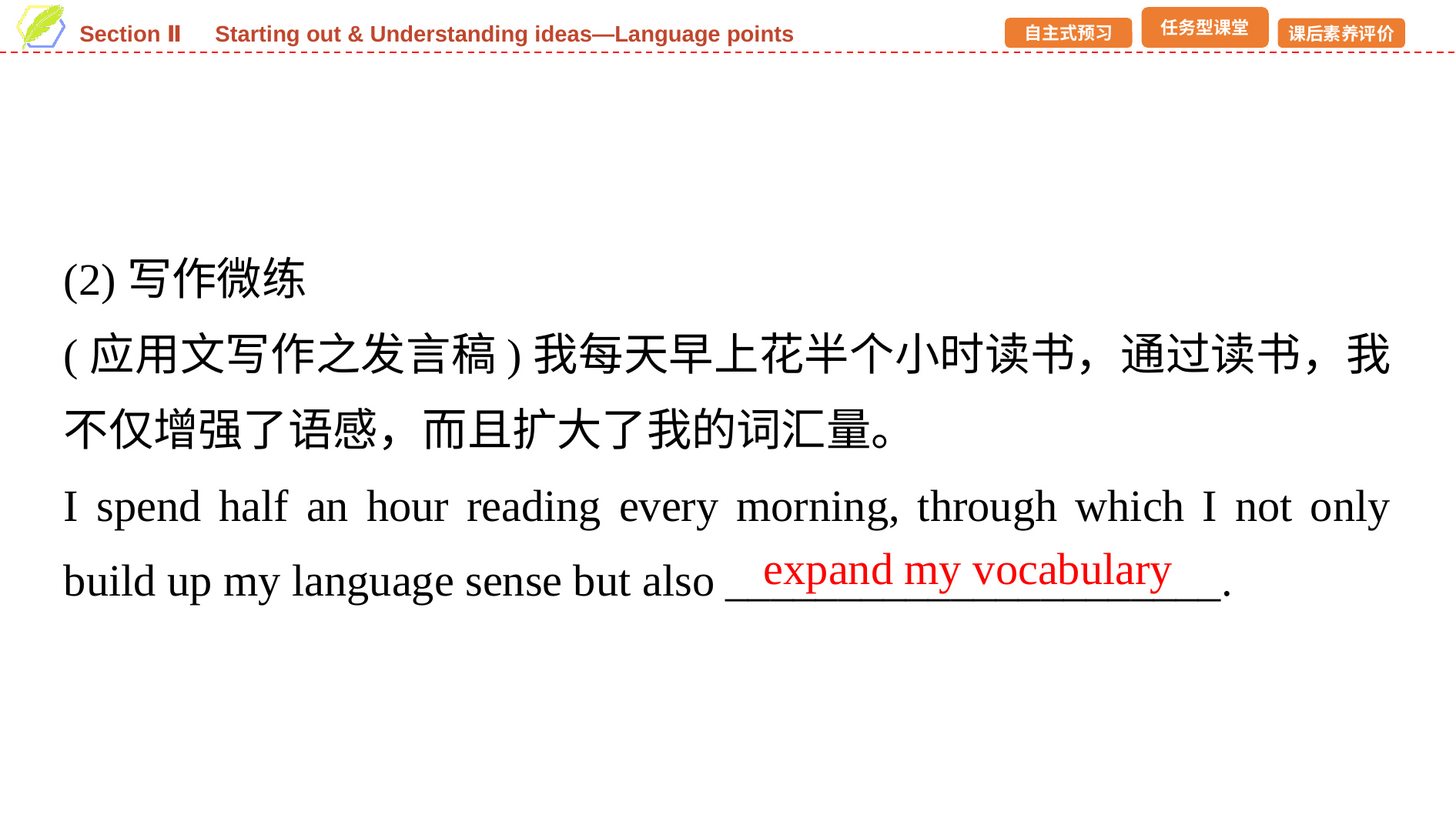

(2)写作微练
(应用文写作之发言稿)我每天早上花半个小时读书，通过读书，我不仅增强了语感，而且扩大了我的词汇量。
I spend half an hour reading every morning, through which I not only build up my language sense but also ______________________.
expand my vocabulary